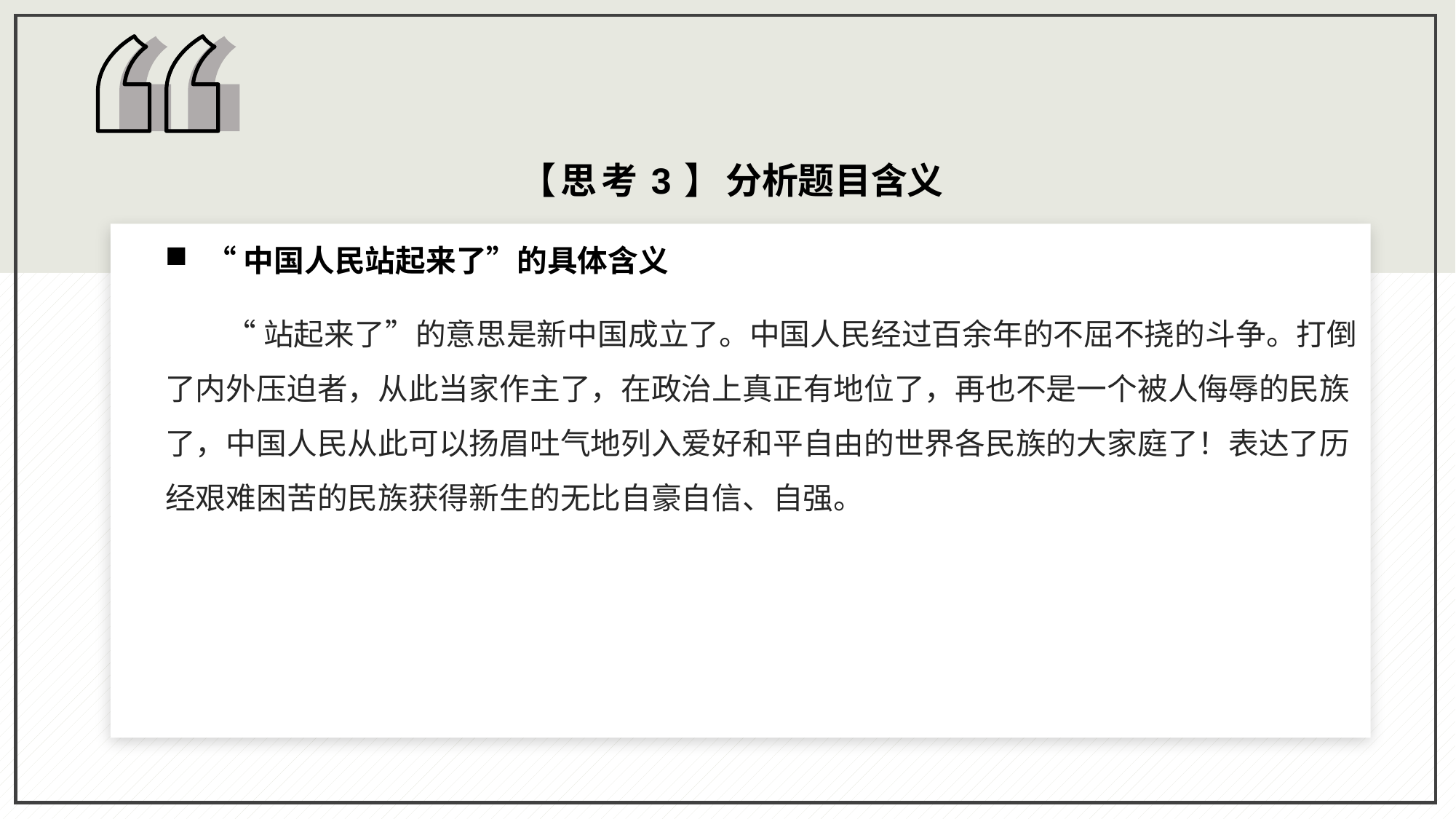

【思考3】分析题目含义

“中国人民站起来了”的具体含义

“站起来了”的意思是新中国成立了。中国人民经过百余年的不屈不挠的斗争。打倒了内外压迫者，从此当家作主了，在政治上真正有地位了，再也不是一个被人侮辱的民族了，中国人民从此可以扬眉吐气地列入爱好和平自由的世界各民族的大家庭了！表达了历经艰难困苦的民族获得新生的无比自豪自信、自强。